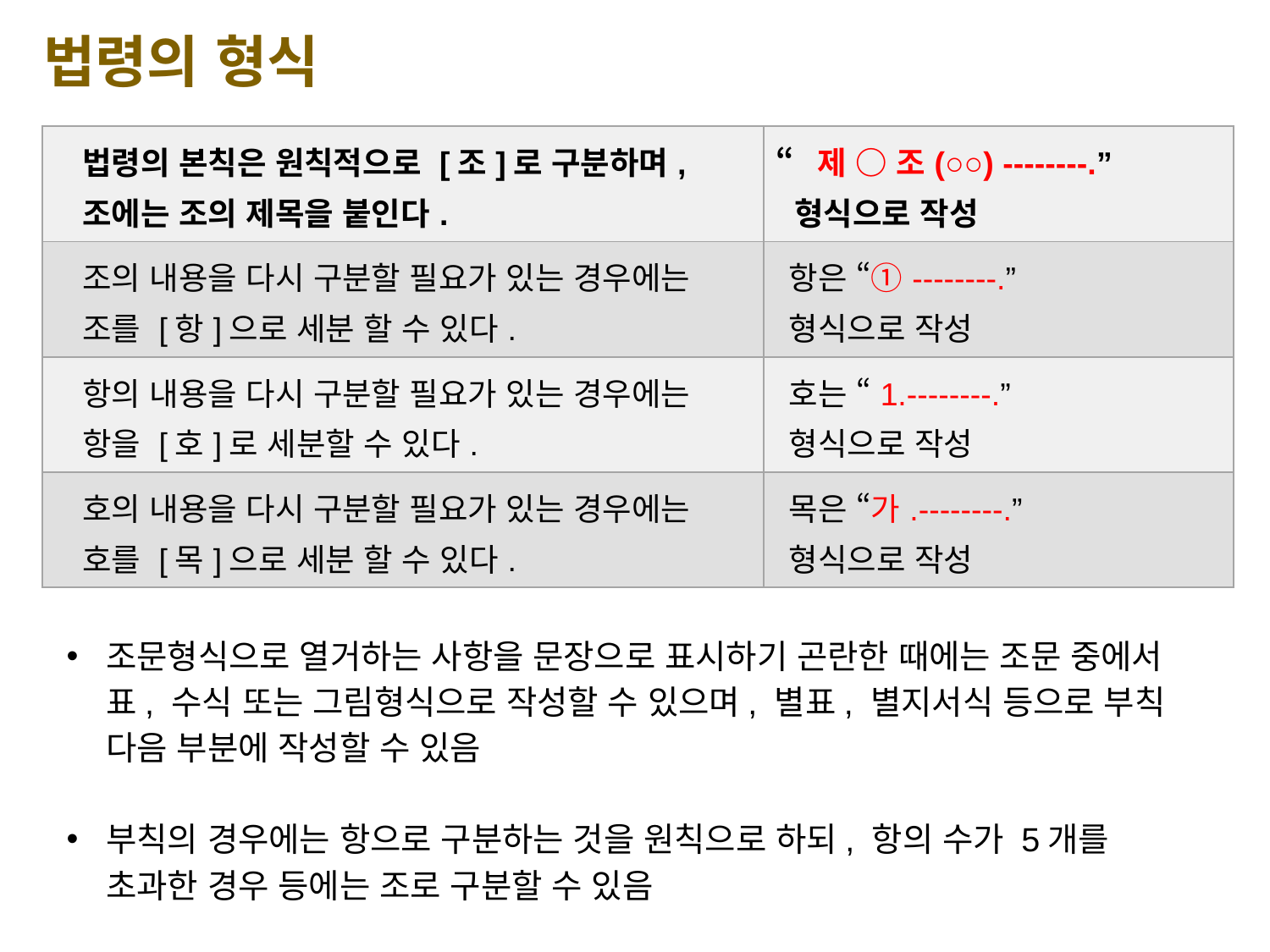

법령의 형식
| 법령의 본칙은 원칙적으로 [조]로 구분하며, 조에는 조의 제목을 붙인다. | “제 ○ 조(○○) --------.” 형식으로 작성 |
| --- | --- |
| 조의 내용을 다시 구분할 필요가 있는 경우에는 조를 [항]으로 세분 할 수 있다. | 항은 “①--------.” 형식으로 작성 |
| 항의 내용을 다시 구분할 필요가 있는 경우에는 항을 [호]로 세분할 수 있다. | 호는 “1.--------.” 형식으로 작성 |
| 호의 내용을 다시 구분할 필요가 있는 경우에는 호를 [목]으로 세분 할 수 있다. | 목은 “가.--------.” 형식으로 작성 |
조문형식으로 열거하는 사항을 문장으로 표시하기 곤란한 때에는 조문 중에서 표, 수식 또는 그림형식으로 작성할 수 있으며, 별표, 별지서식 등으로 부칙 다음 부분에 작성할 수 있음

부칙의 경우에는 항으로 구분하는 것을 원칙으로 하되, 항의 수가 5개를 초과한 경우 등에는 조로 구분할 수 있음